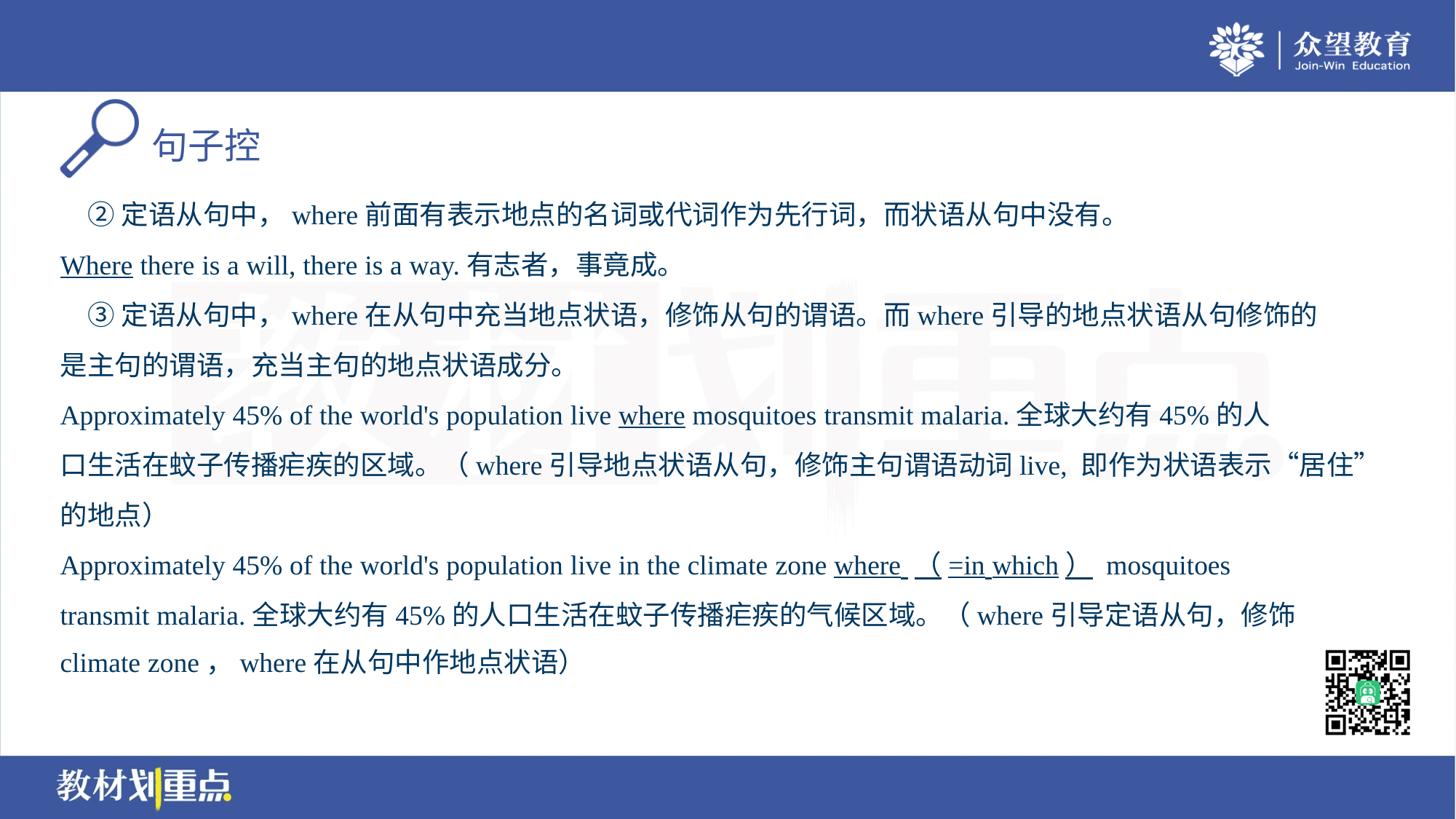

②定语从句中，where前面有表示地点的名词或代词作为先行词，而状语从句中没有。
Where there is a will, there is a way.有志者，事竟成。
    ③定语从句中，where在从句中充当地点状语，修饰从句的谓语。而where引导的地点状语从句修饰的
是主句的谓语，充当主句的地点状语成分。
Approximately 45% of the world's population live where mosquitoes transmit malaria.全球大约有45%的人
口生活在蚊子传播疟疾的区域。（where引导地点状语从句，修饰主句谓语动词live, 即作为状语表示“居住”
的地点）
Approximately 45% of the world's population live in the climate zone where （=in which） mosquitoes
transmit malaria.全球大约有45%的人口生活在蚊子传播疟疾的气候区域。（where引导定语从句，修饰
climate zone，where在从句中作地点状语）